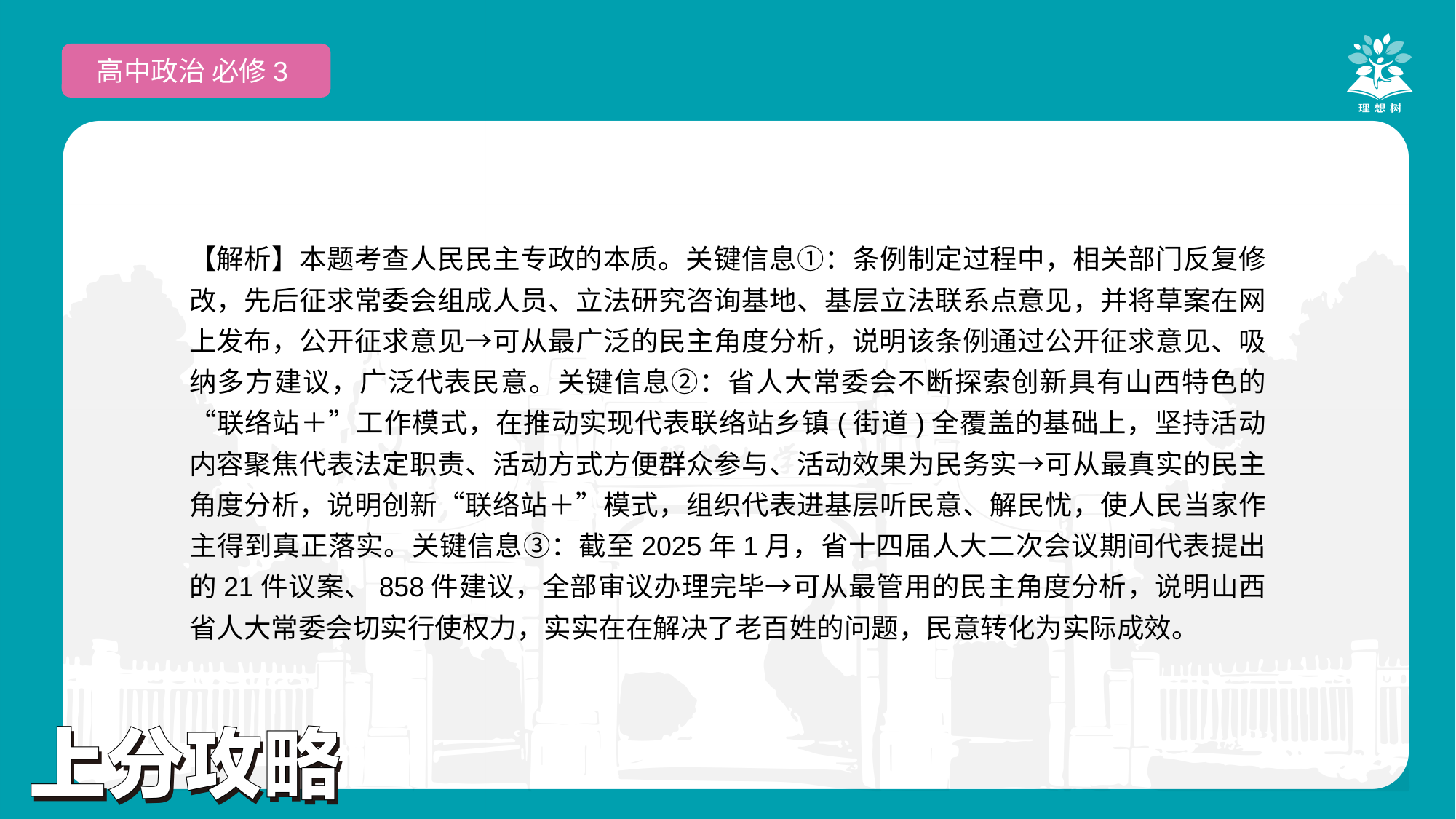

高中政治 必修3
【解析】本题考查人民民主专政的本质。关键信息①：条例制定过程中，相关部门反复修改，先后征求常委会组成人员、立法研究咨询基地、基层立法联系点意见，并将草案在网上发布，公开征求意见→可从最广泛的民主角度分析，说明该条例通过公开征求意见、吸纳多方建议，广泛代表民意。关键信息②：省人大常委会不断探索创新具有山西特色的“联络站＋”工作模式，在推动实现代表联络站乡镇(街道)全覆盖的基础上，坚持活动内容聚焦代表法定职责、活动方式方便群众参与、活动效果为民务实→可从最真实的民主角度分析，说明创新“联络站＋”模式，组织代表进基层听民意、解民忧，使人民当家作主得到真正落实。关键信息③：截至2025年1月，省十四届人大二次会议期间代表提出的21件议案、858件建议，全部审议办理完毕→可从最管用的民主角度分析，说明山西省人大常委会切实行使权力，实实在在解决了老百姓的问题，民意转化为实际成效。